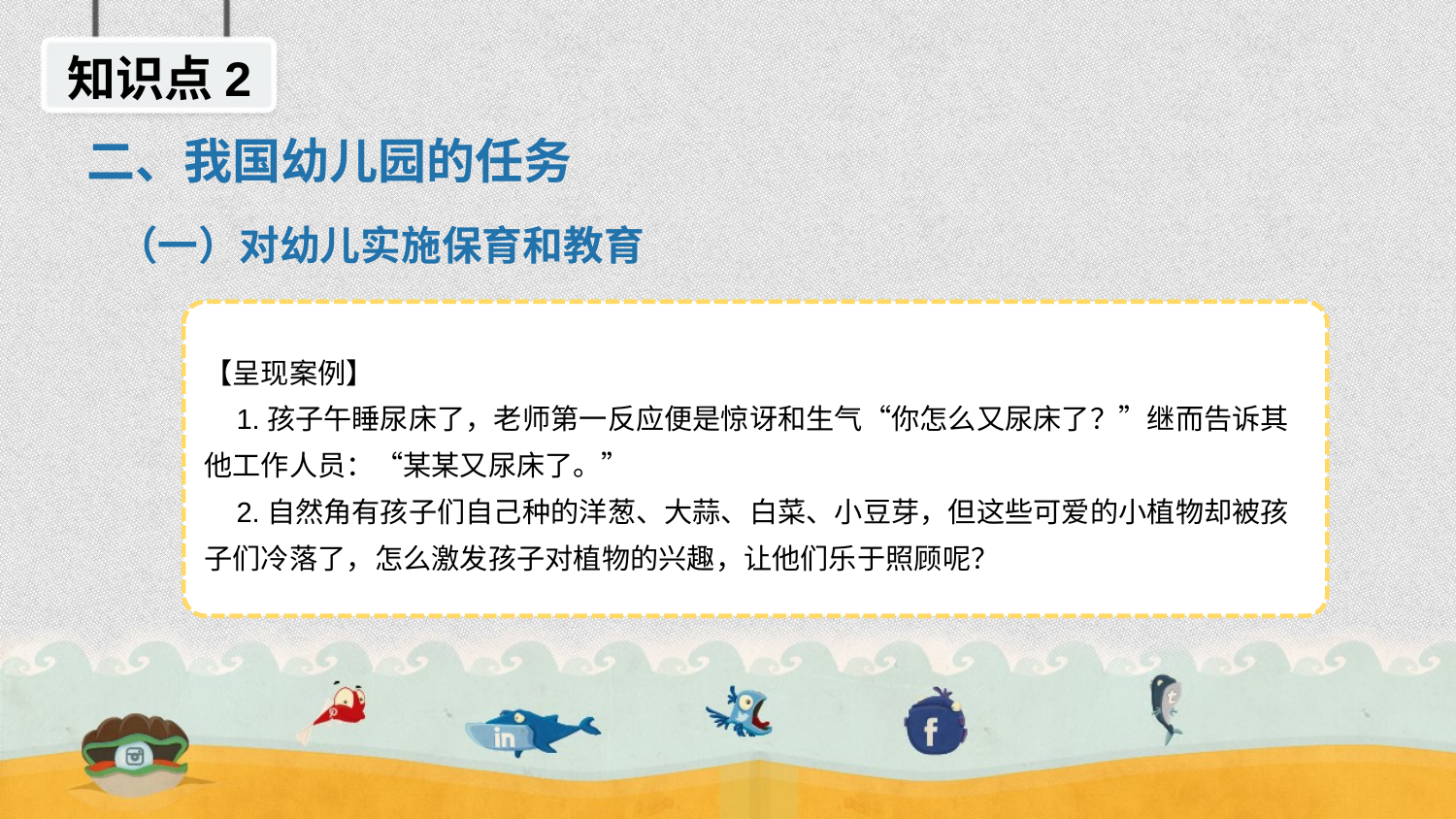

知识点2
二、我国幼儿园的任务
（一）对幼儿实施保育和教育
【呈现案例】
    1.孩子午睡尿床了，老师第一反应便是惊讶和生气“你怎么又尿床了？”继而告诉其他工作人员：“某某又尿床了。”
    2.自然角有孩子们自己种的洋葱、大蒜、白菜、小豆芽，但这些可爱的小植物却被孩子们冷落了，怎么激发孩子对植物的兴趣，让他们乐于照顾呢？